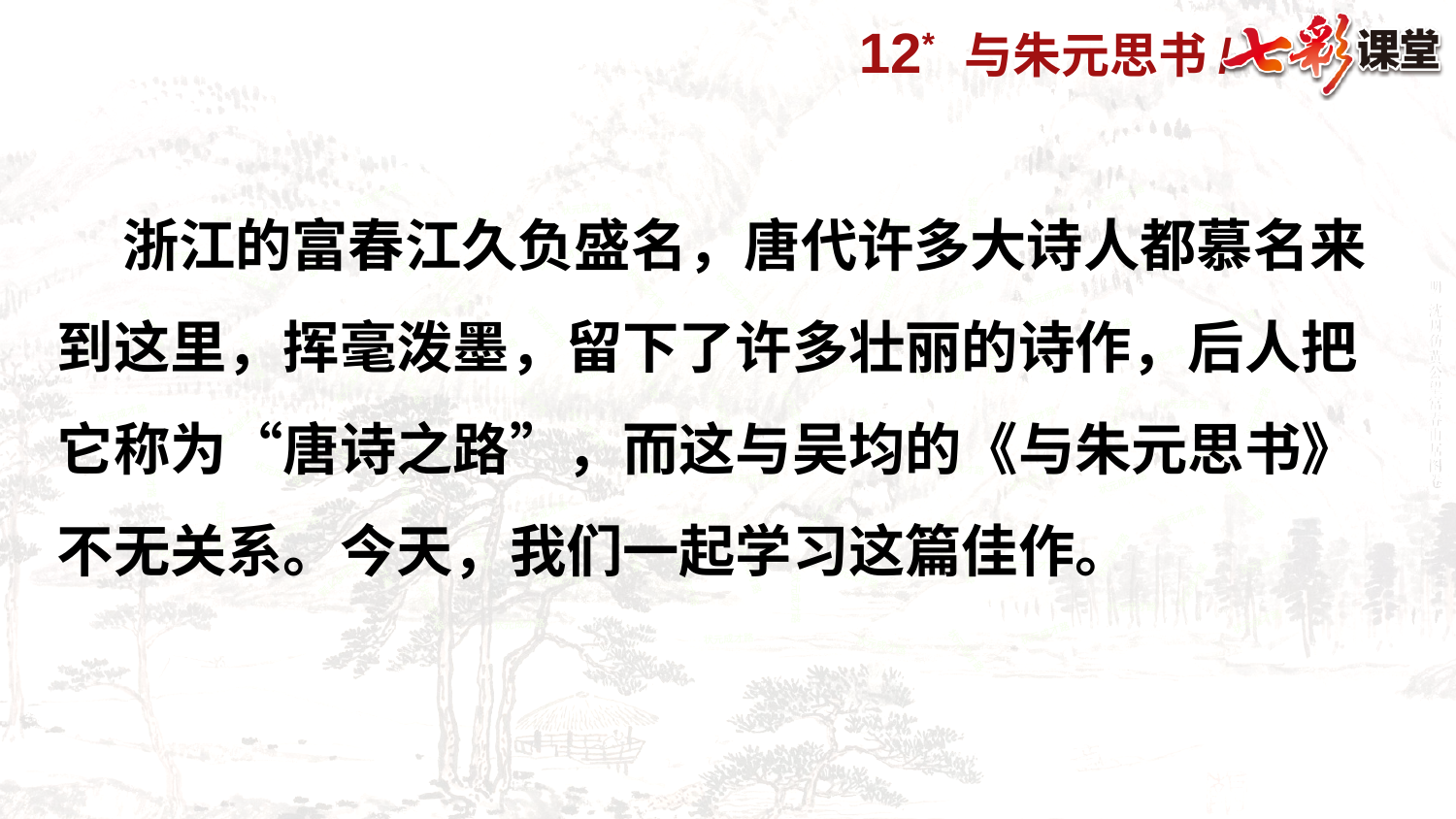

浙江的富春江久负盛名，唐代许多大诗人都慕名来到这里，挥毫泼墨，留下了许多壮丽的诗作，后人把它称为“唐诗之路”，而这与吴均的《与朱元思书》不无关系。今天，我们一起学习这篇佳作。
状元成才路
状元成才路
状元成才路
状元成才路
状元成才路
状元成才路
状元成才路
状元成才路
状元成才路
状元成才路
状元成才路
状元成才路
状元成才路
状元成才路
状元成才路
状元成才路
状元成才路
状元成才路
状元成才路
状元成才路
状元成才路
状元成才路
状元成才路
状元成才路
状元成才路
状元成才路
状元成才路
状元成才路
状元成才路
状元成才路
状元成才路
状元成才路
状元成才路
状元成才路
状元成才路
状元成才路
状元成才路
状元成才路
状元成才路
状元成才路
状元成才路
状元成才路
状元成才路
状元成才路
状元成才路
状元成才路
状元成才路
状元成才路
状元成才路
状元成才路
状元成才路
状元成才路
状元成才路
状元成才路
状元成才路
状元成才路
状元成才路
状元成才路
状元成才路
状元成才路
状元成才路
状元成才路
状元成才路
状元成才路
状元成才路
状元成才路
状元成才路
状元成才路
状元成才路
状元成才路
状元成才路
状元成才路
状元成才路
状元成才路
状元成才路
状元成才路
状元成才路
状元成才路
状元成才路
状元成才路
状元成才路
状元成才路
状元成才路
状元成才路
状元成才路
状元成才路
状元成才路
状元成才路
状元成才路
状元成才路
状元成才路
状元成才路
状元成才路
状元成才路
状元成才路
状元成才路
状元成才路
状元成才路
状元成才路
状元成才路